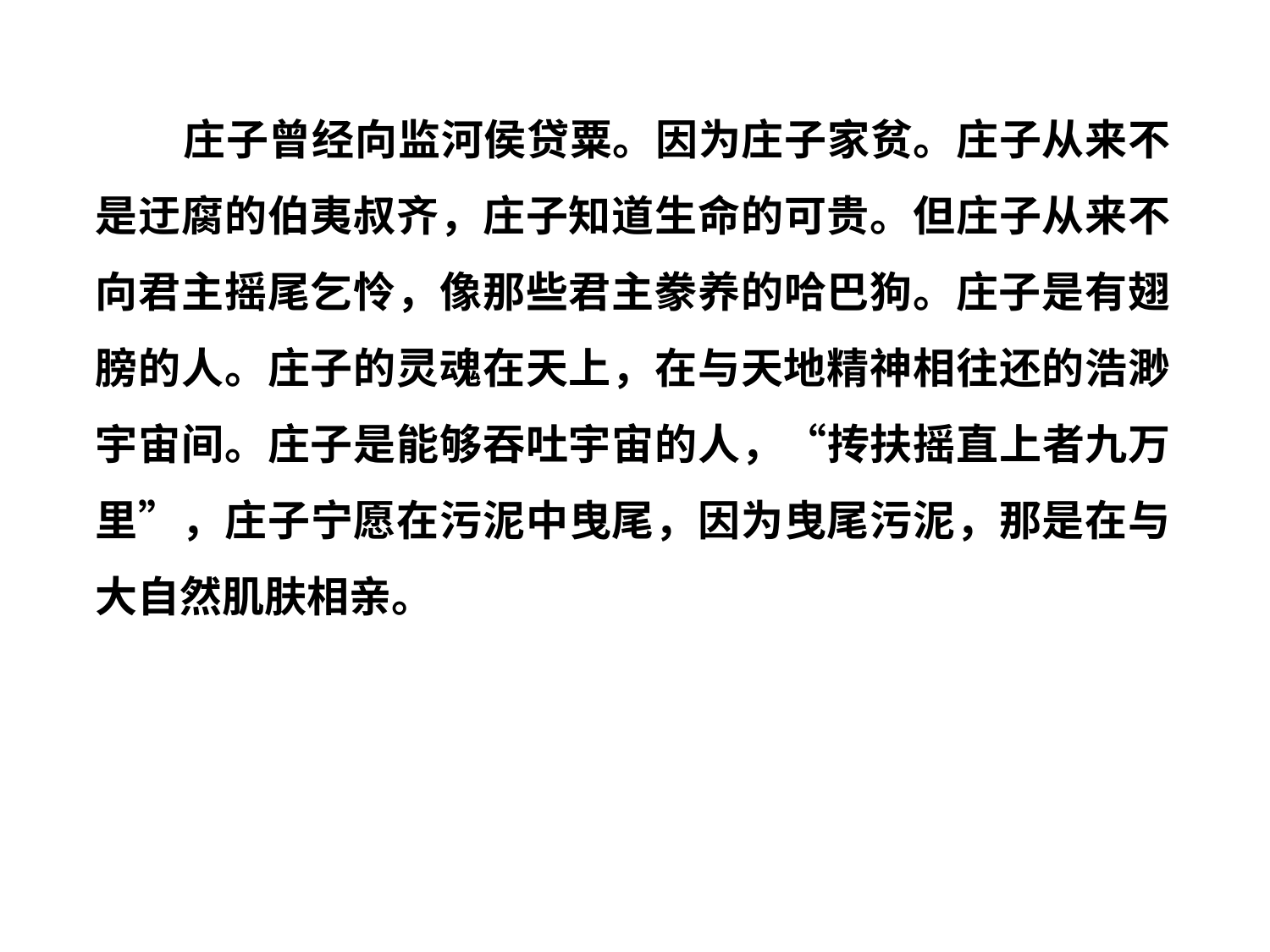

庄子曾经向监河侯贷粟。因为庄子家贫。庄子从来不是迂腐的伯夷叔齐，庄子知道生命的可贵。但庄子从来不向君主摇尾乞怜，像那些君主豢养的哈巴狗。庄子是有翅膀的人。庄子的灵魂在天上，在与天地精神相往还的浩渺宇宙间。庄子是能够吞吐宇宙的人，“抟扶摇直上者九万里”，庄子宁愿在污泥中曳尾，因为曳尾污泥，那是在与大自然肌肤相亲。